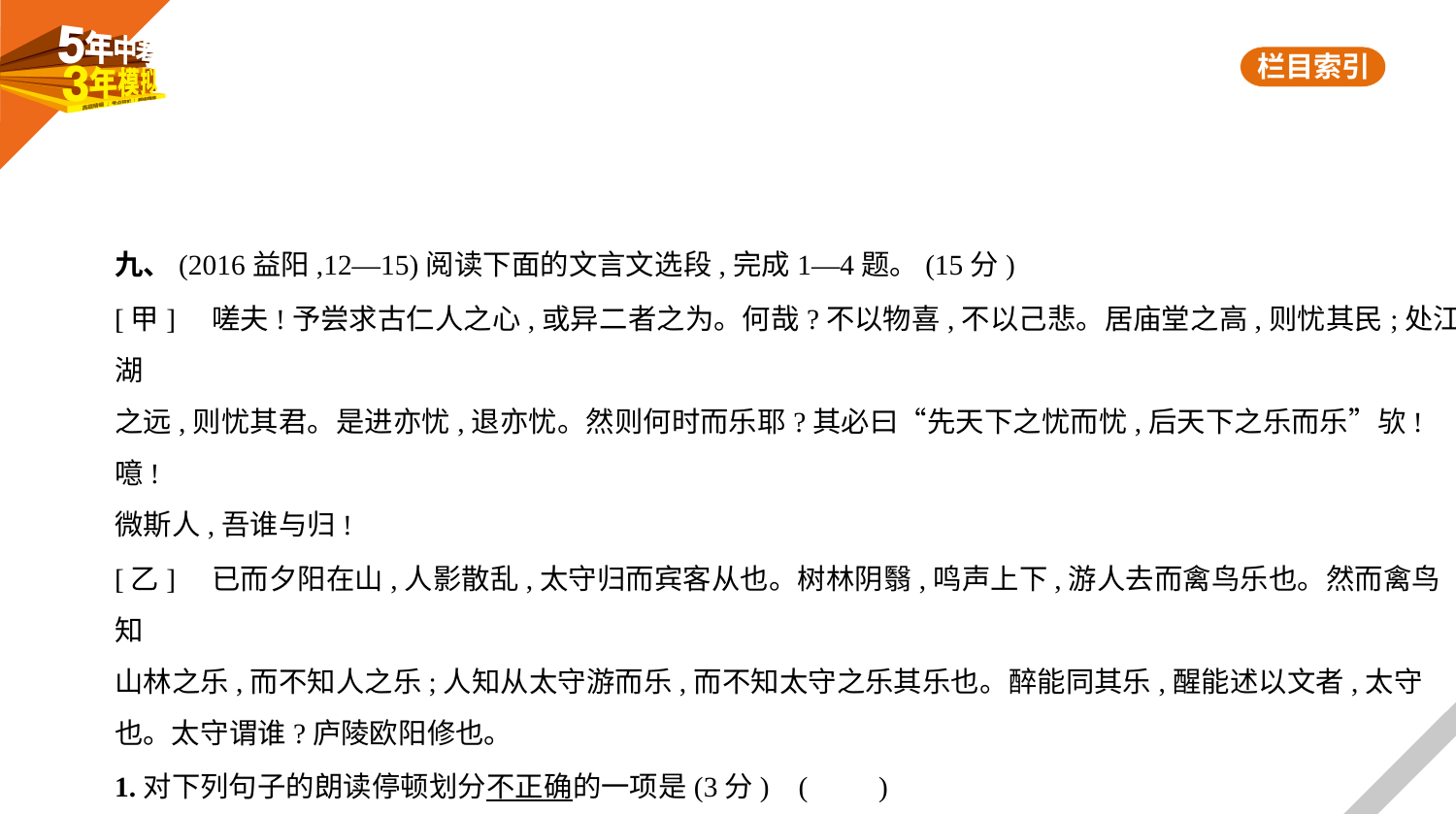

九、(2016益阳,12—15)阅读下面的文言文选段,完成1—4题。(15分)
[甲]    嗟夫!予尝求古仁人之心,或异二者之为。何哉?不以物喜,不以己悲。居庙堂之高,则忧其民;处江湖
之远,则忧其君。是进亦忧,退亦忧。然则何时而乐耶?其必曰“先天下之忧而忧,后天下之乐而乐”欤!噫!
微斯人,吾谁与归!
[乙]    已而夕阳在山,人影散乱,太守归而宾客从也。树林阴翳,鸣声上下,游人去而禽鸟乐也。然而禽鸟知
山林之乐,而不知人之乐;人知从太守游而乐,而不知太守之乐其乐也。醉能同其乐,醒能述以文者,太守
也。太守谓谁?庐陵欧阳修也。
1.对下列句子的朗读停顿划分不正确的一项是(3分) (　　)
A.居/庙堂之高　　　　B.然则何时而/乐耶
C.树林/阴翳　　　D.人知/从太守游而乐